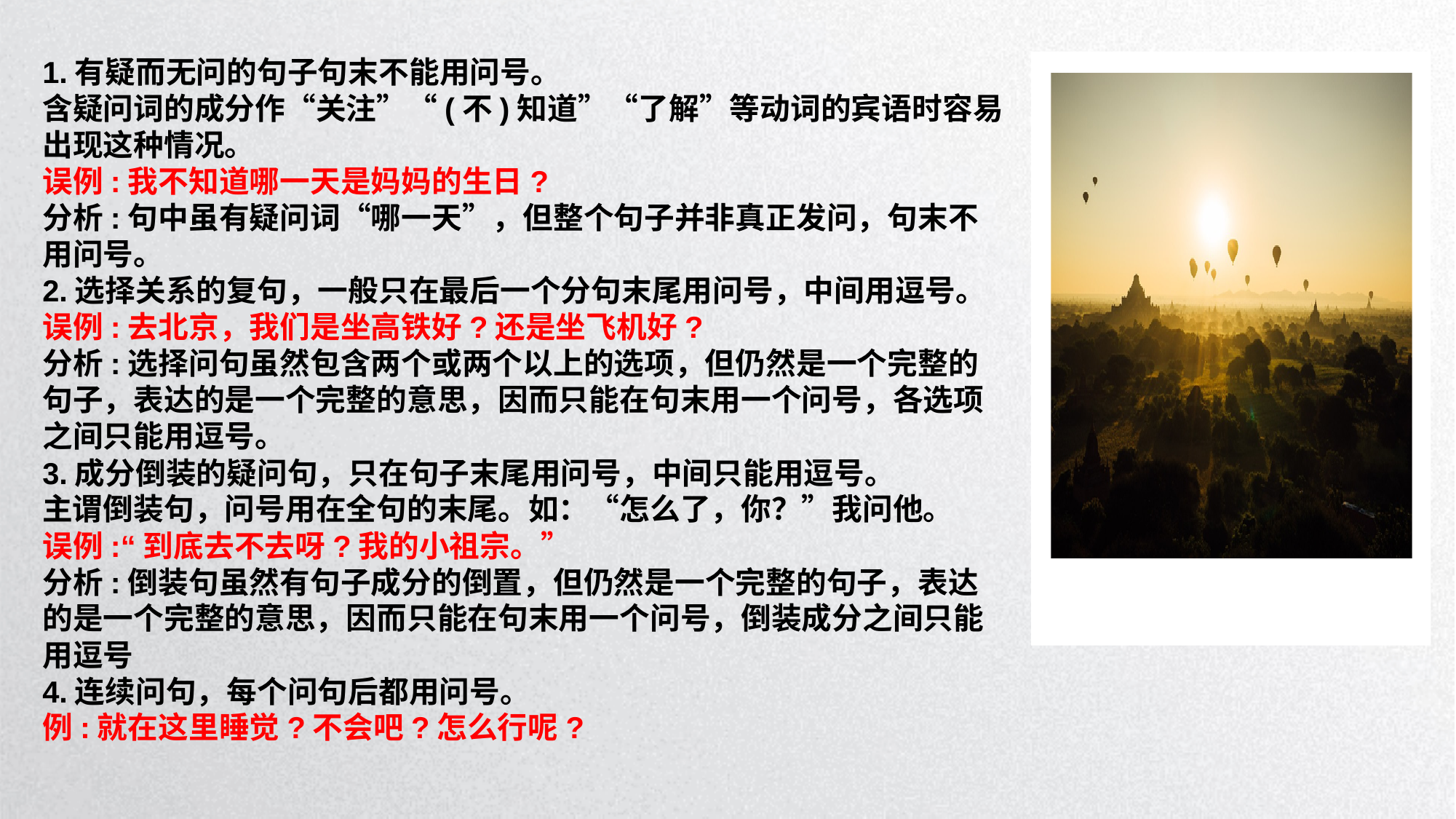

1.有疑而无问的句子句末不能用问号。
含疑问词的成分作“关注”“(不)知道”“了解”等动词的宾语时容易出现这种情况。
误例:我不知道哪一天是妈妈的生日?
分析:句中虽有疑问词“哪一天”，但整个句子并非真正发问，句末不用问号。
2.选择关系的复句，一般只在最后一个分句末尾用问号，中间用逗号。
误例:去北京，我们是坐高铁好?还是坐飞机好?
分析:选择问句虽然包含两个或两个以上的选项，但仍然是一个完整的句子，表达的是一个完整的意思，因而只能在句末用一个问号，各选项之间只能用逗号。
3.成分倒装的疑问句，只在句子末尾用问号，中间只能用逗号。
主谓倒装句，问号用在全句的末尾。如：“怎么了，你？”我问他。
误例:“到底去不去呀?我的小祖宗。”
分析:倒装句虽然有句子成分的倒置，但仍然是一个完整的句子，表达的是一个完整的意思，因而只能在句末用一个问号，倒装成分之间只能用逗号
4.连续问句，每个问句后都用问号。
例:就在这里睡觉?不会吧?怎么行呢?